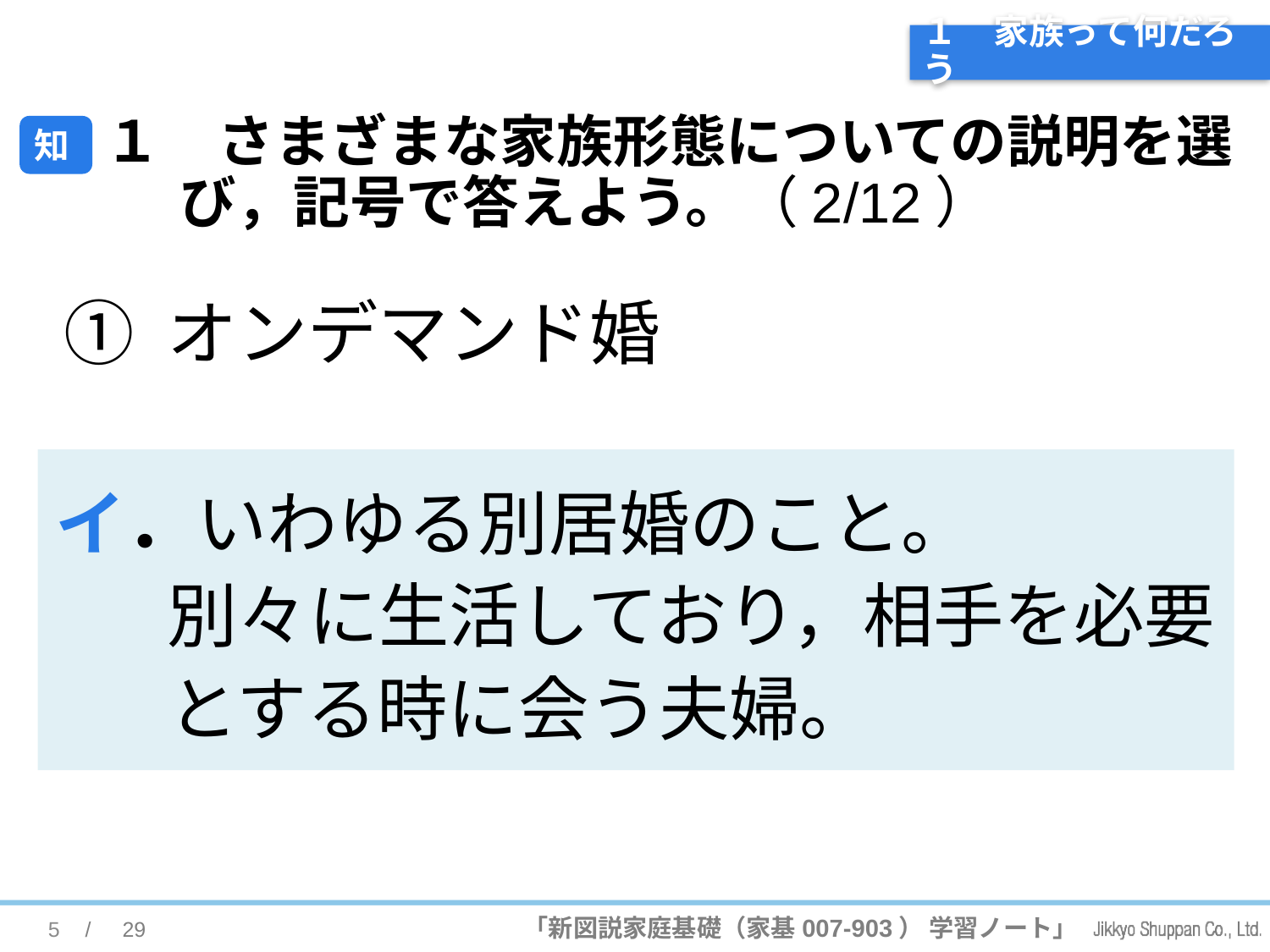

# １　家族って何だろう
１　さまざまな家族形態についての説明を選び，記号で答えよう。（2/12）
知
① オンデマンド婚
イ．いわゆる別居婚のこと。
別々に生活しており，相手を必要とする時に会う夫婦。
5